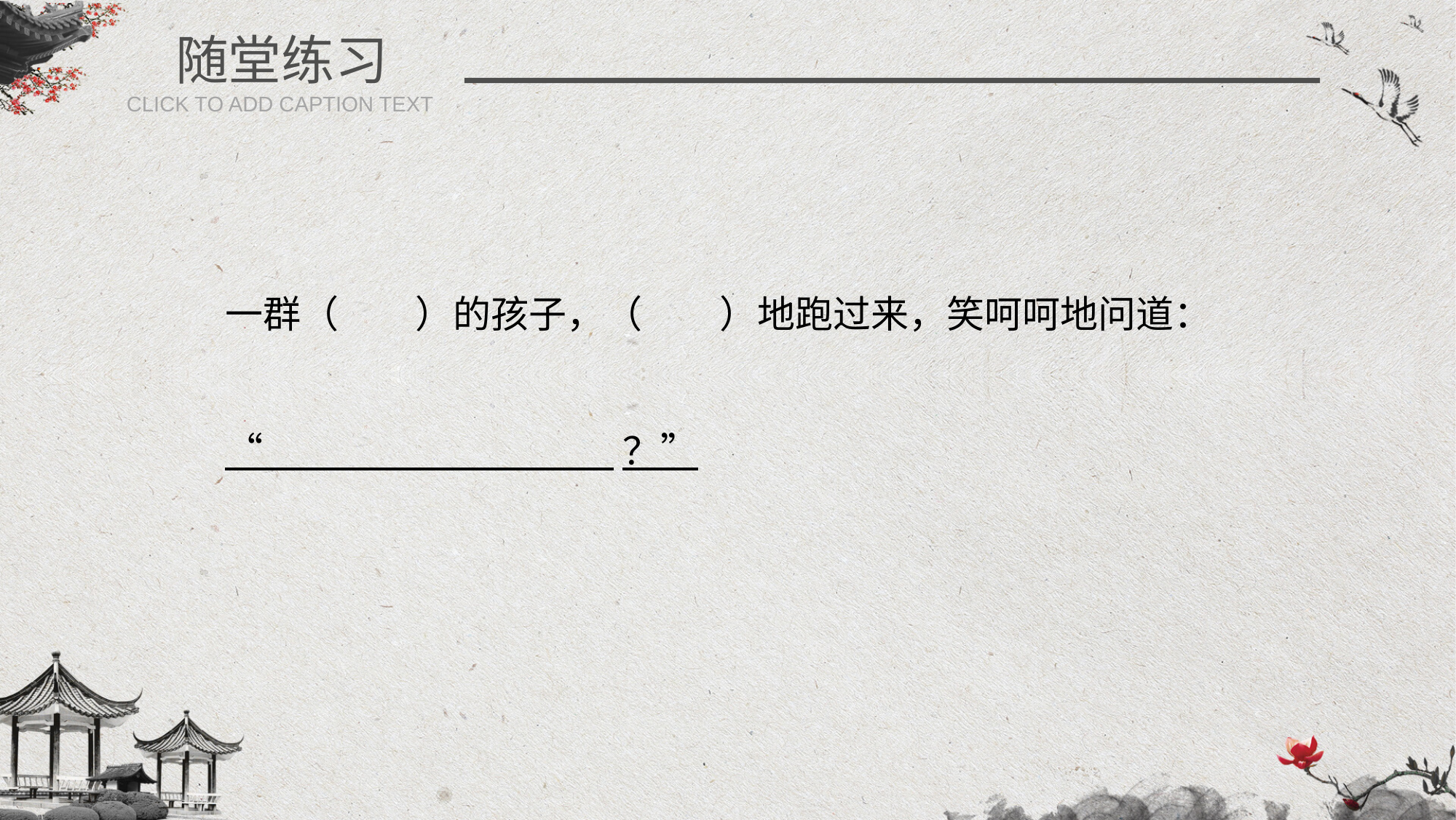

随堂练习

CLICK TO ADD CAPTION TEXT
一群（         ）的孩子，（         ）地跑过来，笑呵呵地问道：

“                                         ？”